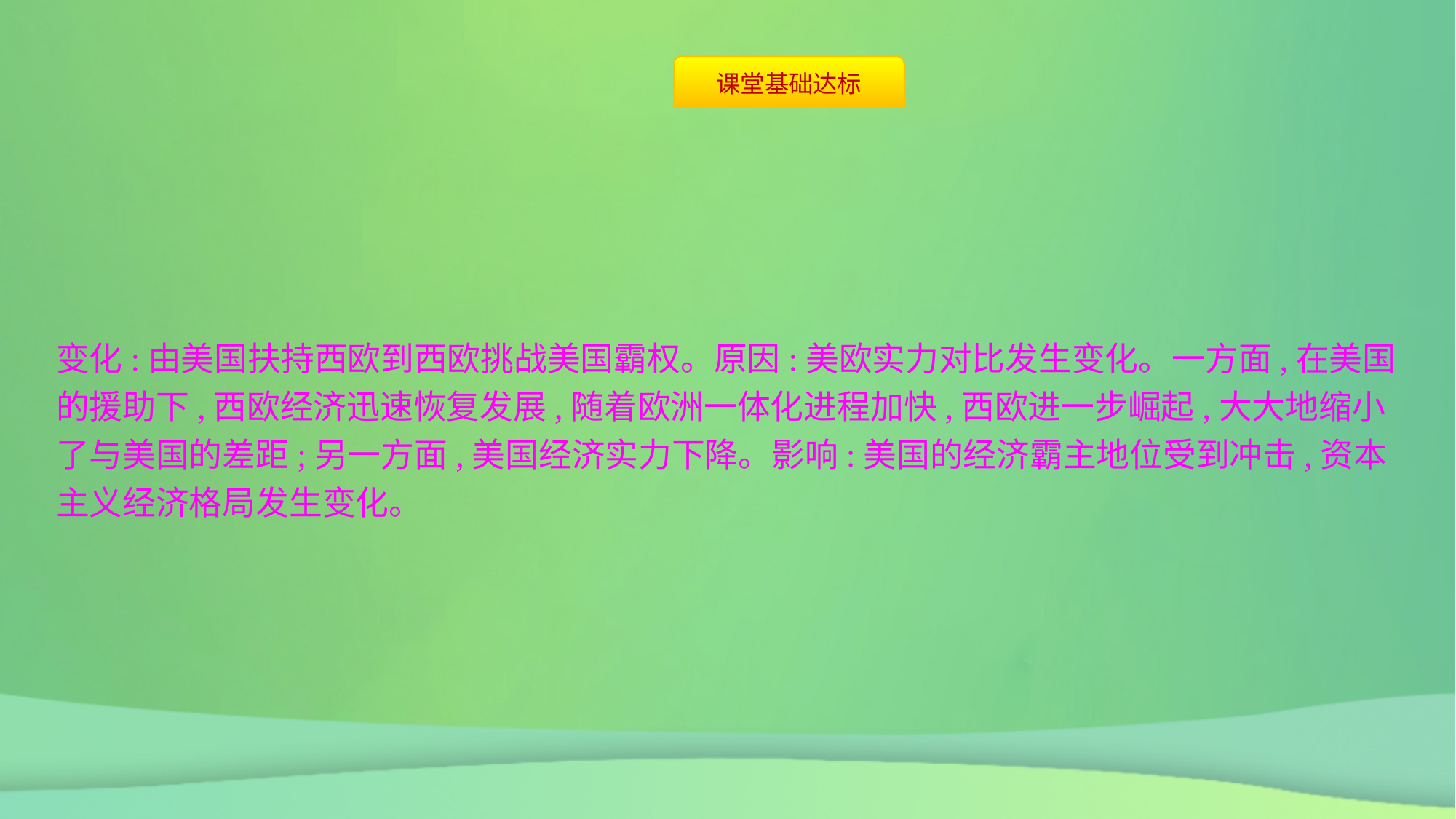

变化:由美国扶持西欧到西欧挑战美国霸权。原因:美欧实力对比发生变化。一方面,在美国的援助下,西欧经济迅速恢复发展,随着欧洲一体化进程加快,西欧进一步崛起,大大地缩小了与美国的差距;另一方面,美国经济实力下降。影响:美国的经济霸主地位受到冲击,资本主义经济格局发生变化。